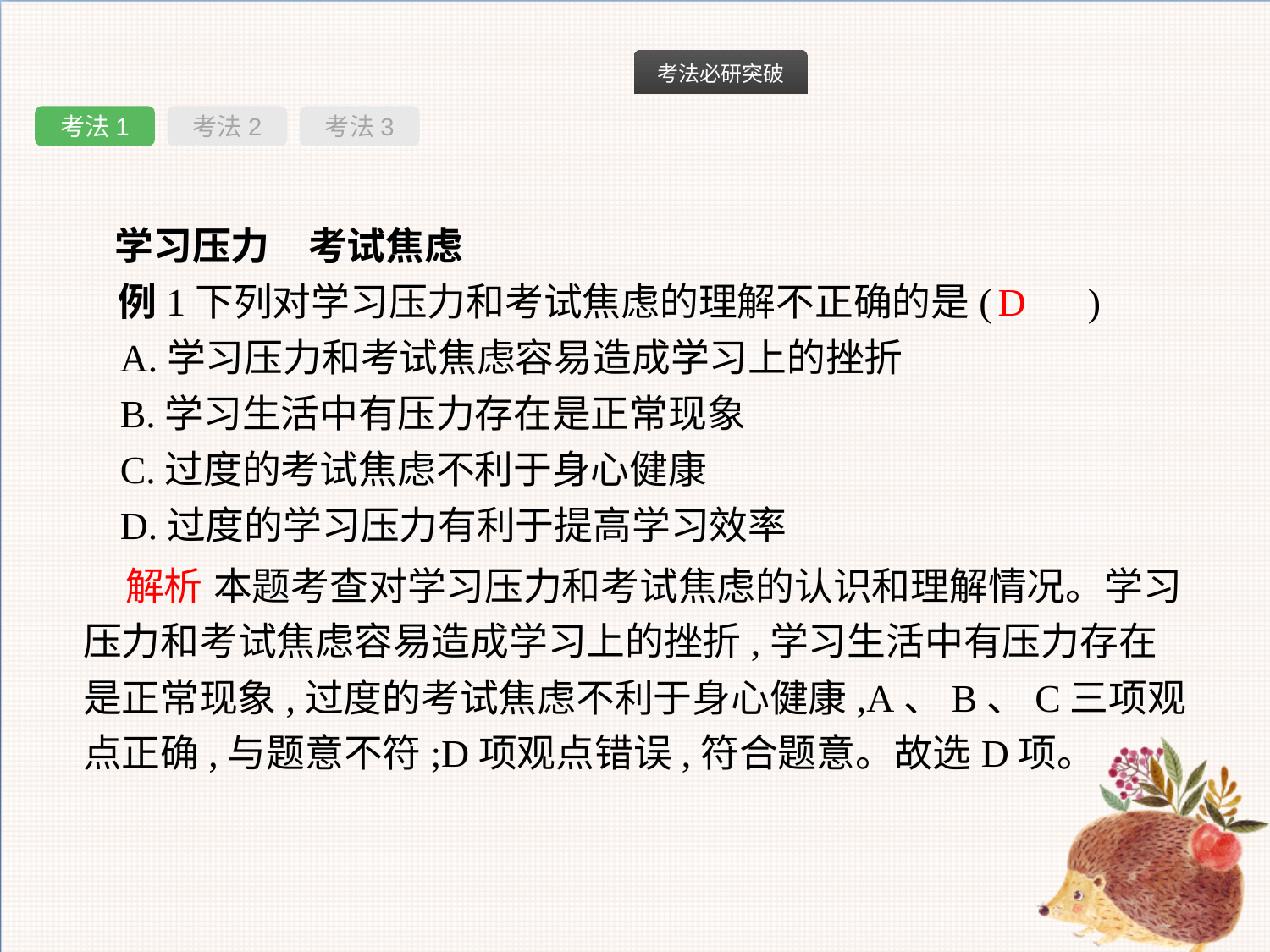

考法1
考法2
考法3
学习压力　考试焦虑
例1下列对学习压力和考试焦虑的理解不正确的是(　　)
A.学习压力和考试焦虑容易造成学习上的挫折
B.学习生活中有压力存在是正常现象
C.过度的考试焦虑不利于身心健康
D.过度的学习压力有利于提高学习效率
D
解析 本题考查对学习压力和考试焦虑的认识和理解情况。学习压力和考试焦虑容易造成学习上的挫折,学习生活中有压力存在是正常现象,过度的考试焦虑不利于身心健康,A、B、C三项观点正确,与题意不符;D项观点错误,符合题意。故选D项。